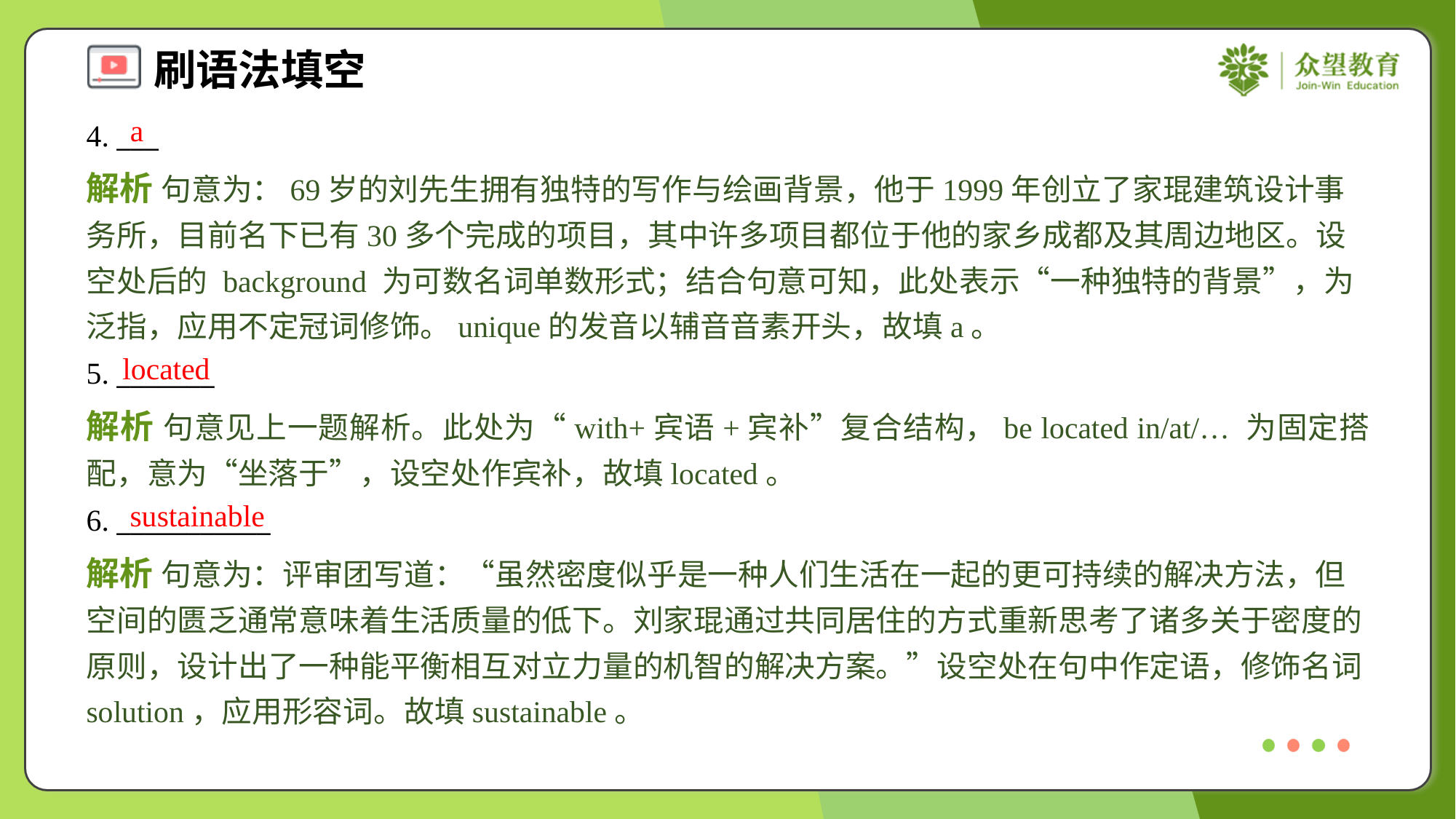

a
4. ___
解析 句意为：69岁的刘先生拥有独特的写作与绘画背景，他于1999年创立了家琨建筑设计事务所，目前名下已有30多个完成的项目，其中许多项目都位于他的家乡成都及其周边地区。设空处后的 background 为可数名词单数形式；结合句意可知，此处表示“一种独特的背景”，为泛指，应用不定冠词修饰。unique的发音以辅音音素开头，故填a。
located
5. _______
解析 句意见上一题解析。此处为“with+宾语+宾补”复合结构，be located in/at/… 为固定搭配，意为“坐落于”，设空处作宾补，故填located。
sustainable
6. ___________
解析 句意为：评审团写道：“虽然密度似乎是一种人们生活在一起的更可持续的解决方法，但空间的匮乏通常意味着生活质量的低下。刘家琨通过共同居住的方式重新思考了诸多关于密度的原则，设计出了一种能平衡相互对立力量的机智的解决方案。”设空处在句中作定语，修饰名词solution，应用形容词。故填sustainable。